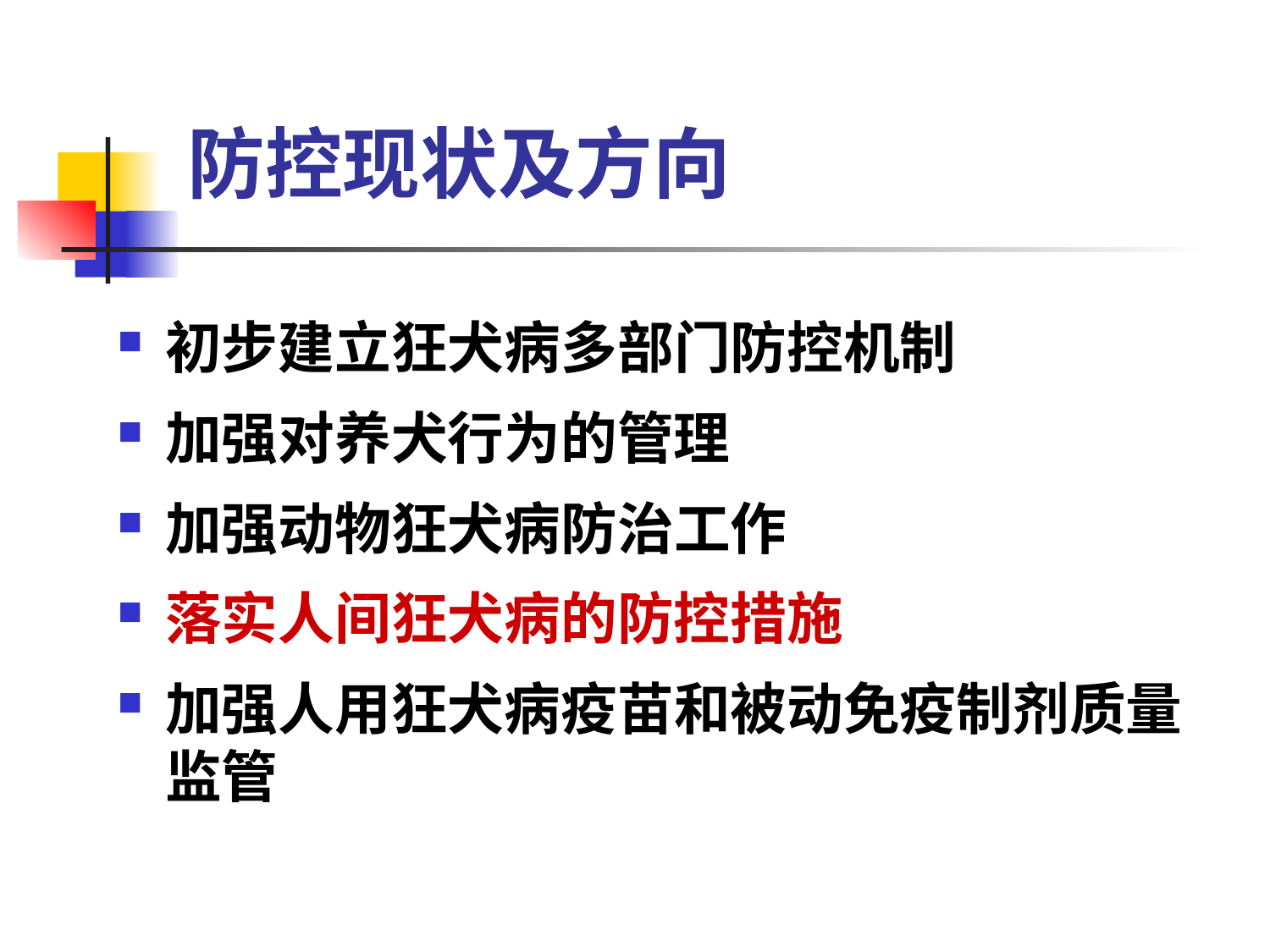

# 防控现状及方向
初步建立狂犬病多部门防控机制
加强对养犬行为的管理
加强动物狂犬病防治工作
落实人间狂犬病的防控措施
加强人用狂犬病疫苗和被动免疫制剂质量监管